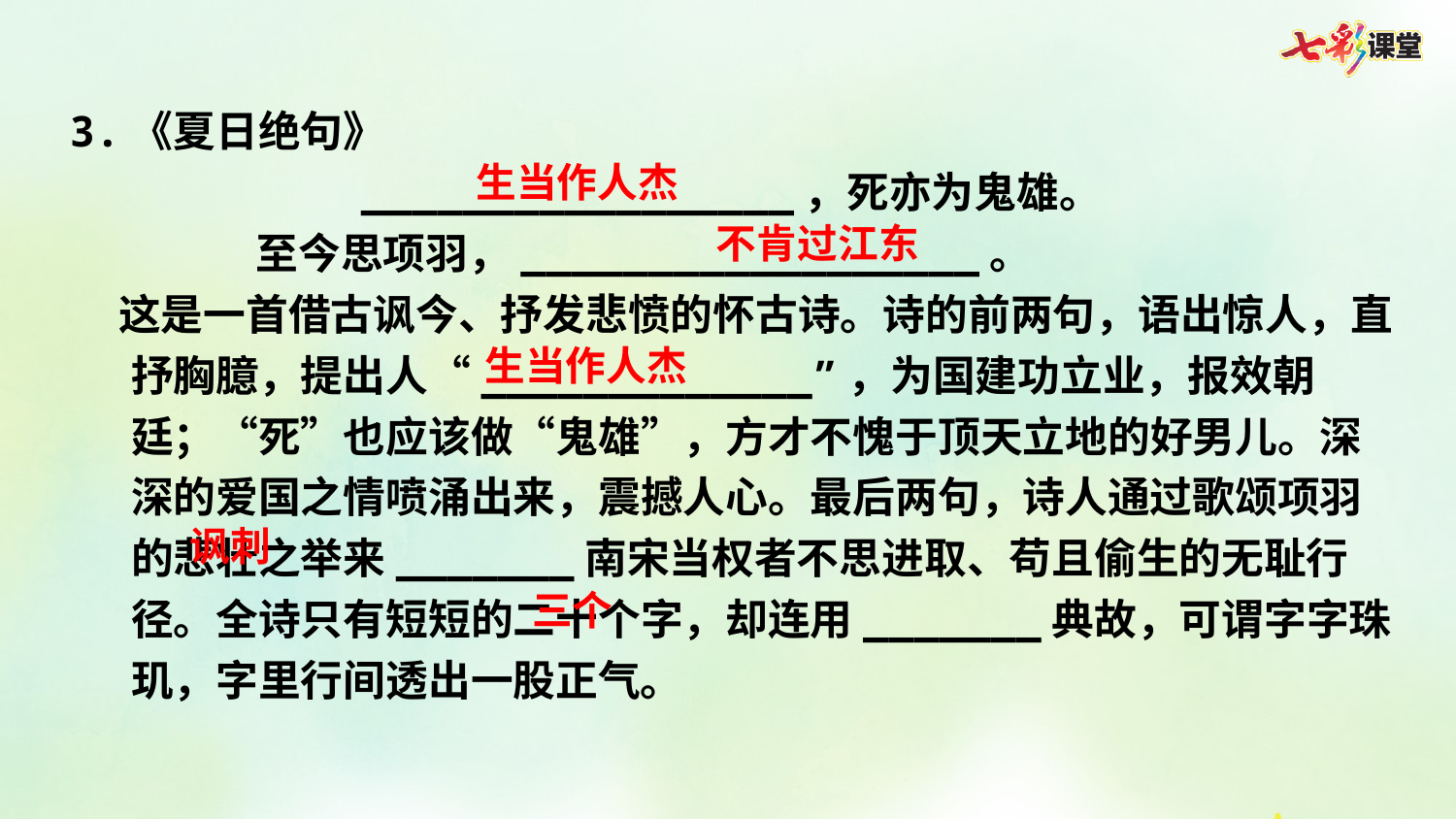

3.《夏日绝句》
_________________，死亦为鬼雄。
至今思项羽，__________________。
    这是一首借古讽今、抒发悲愤的怀古诗。诗的前两句，语出惊人，直抒胸臆，提出人“_____________”，为国建功立业，报效朝廷；“死”也应该做“鬼雄”，方才不愧于顶天立地的好男儿。深深的爱国之情喷涌出来，震撼人心。最后两句，诗人通过歌颂项羽的悲壮之举来_______南宋当权者不思进取、苟且偷生的无耻行径。全诗只有短短的二十个字，却连用_______典故，可谓字字珠玑，字里行间透出一股正气。
生当作人杰
不肯过江东
生当作人杰
讽刺
三个